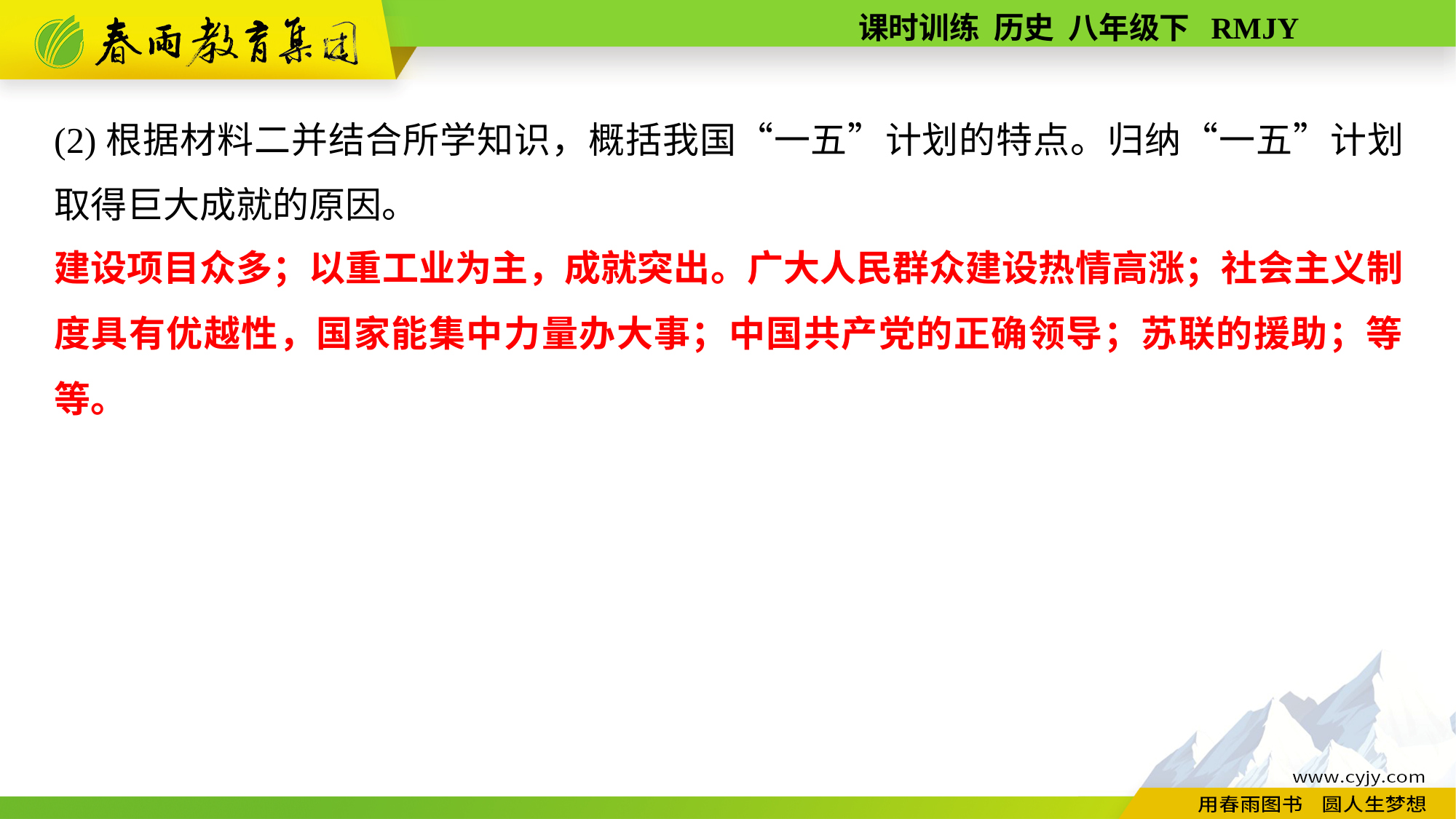

(2)根据材料二并结合所学知识，概括我国“一五”计划的特点。归纳“一五”计划取得巨大成就的原因。
建设项目众多；以重工业为主，成就突出。广大人民群众建设热情高涨；社会主义制度具有优越性，国家能集中力量办大事；中国共产党的正确领导；苏联的援助；等等。